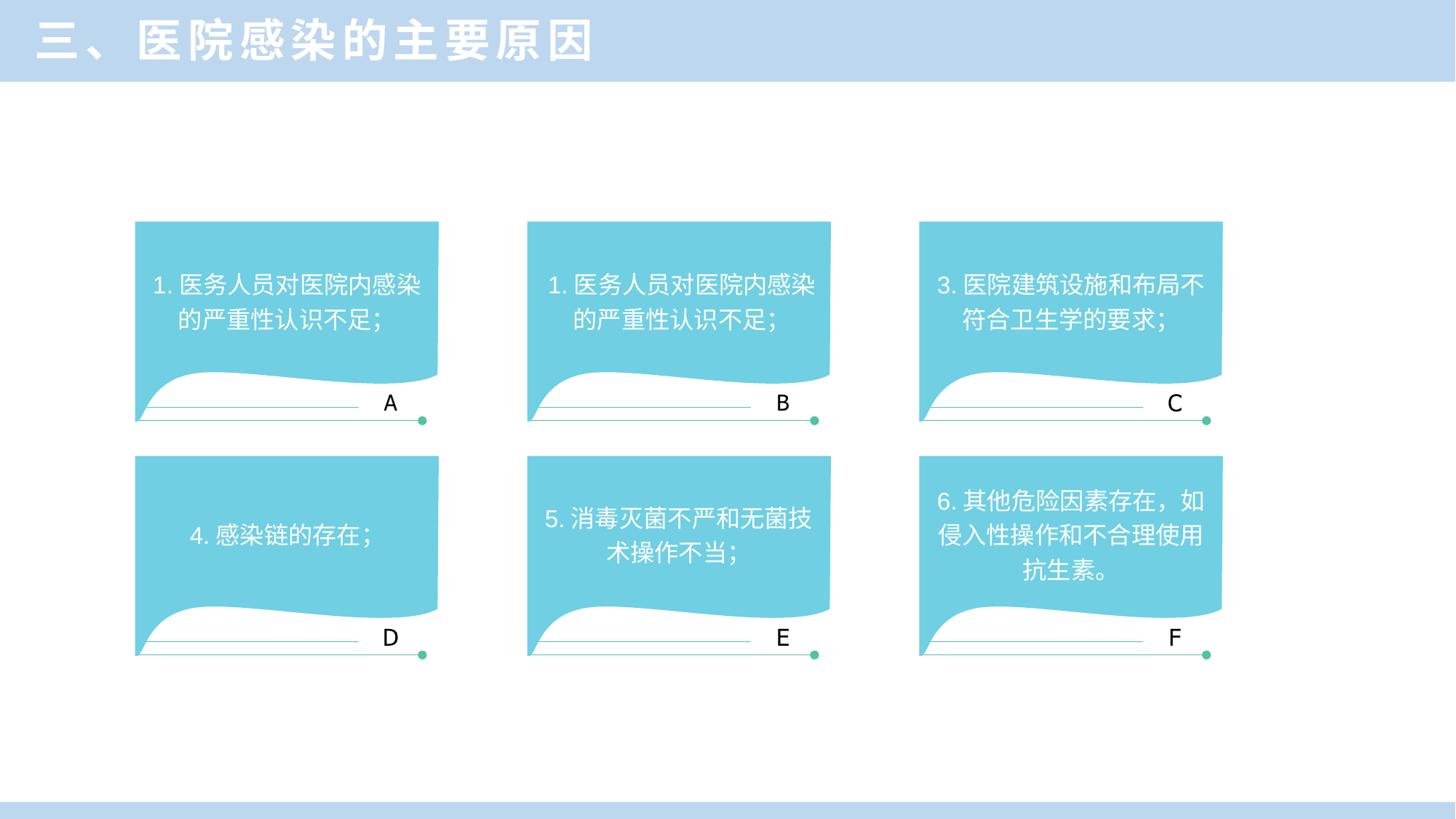

三、医院感染的主要原因

A

B

C
1.医务人员对医院内感染的严重性认识不足；
1.医务人员对医院内感染的严重性认识不足；
3.医院建筑设施和布局不符合卫生学的要求；
4.感染链的存在；
5.消毒灭菌不严和无菌技术操作不当；
6.其他危险因素存在，如侵入性操作和不合理使用抗生素。

D

E

F